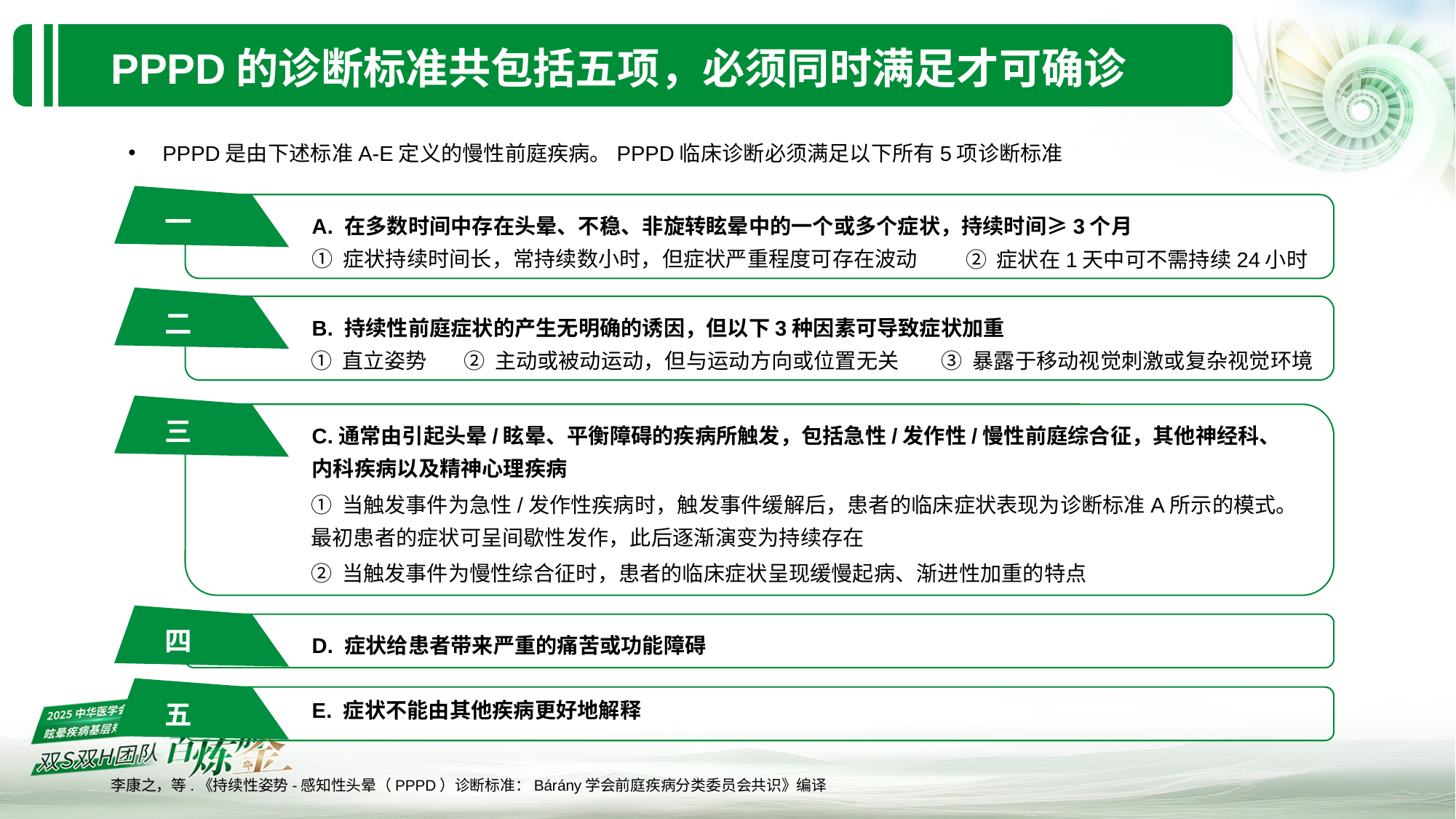

PPPD的诊断标准共包括五项，必须同时满足才可确诊
PPPD是由下述标准A-E定义的慢性前庭疾病。PPPD临床诊断必须满足以下所有5项诊断标准

一

A. 在多数时间中存在头晕、不稳、非旋转眩晕中的一个或多个症状，持续时间≥3个月
① 症状持续时间长，常持续数小时，但症状严重程度可存在波动
② 症状在1天中可不需持续24小时

二

B. 持续性前庭症状的产生无明确的诱因，但以下3种因素可导致症状加重
① 直立姿势
③ 暴露于移动视觉刺激或复杂视觉环境
② 主动或被动运动，但与运动方向或位置无关

三

C.通常由引起头晕/眩晕、平衡障碍的疾病所触发，包括急性/发作性/慢性前庭综合征，其他神经科、内科疾病以及精神心理疾病
① 当触发事件为急性/发作性疾病时，触发事件缓解后，患者的临床症状表现为诊断标准A所示的模式。最初患者的症状可呈间歇性发作，此后逐渐演变为持续存在
② 当触发事件为慢性综合征时，患者的临床症状呈现缓慢起病、渐进性加重的特点

四

D. 症状给患者带来严重的痛苦或功能障碍

五
E. 症状不能由其他疾病更好地解释

李康之，等.《持续性姿势-感知性头晕（PPPD）诊断标准：Bárány学会前庭疾病分类委员会共识》编译